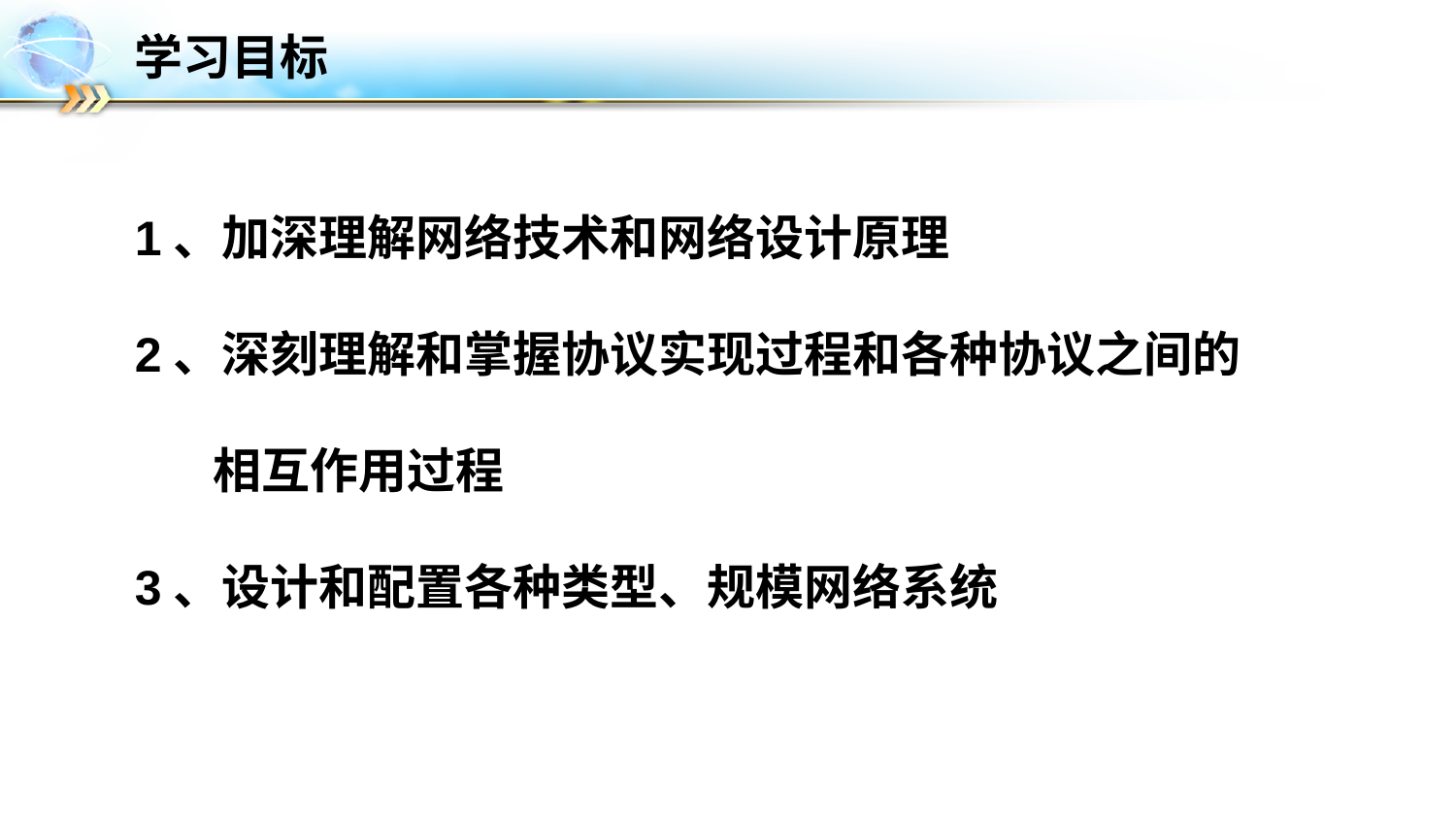

学习目标
1、加深理解网络技术和网络设计原理
2、深刻理解和掌握协议实现过程和各种协议之间的相互作用过程
3、设计和配置各种类型、规模网络系统